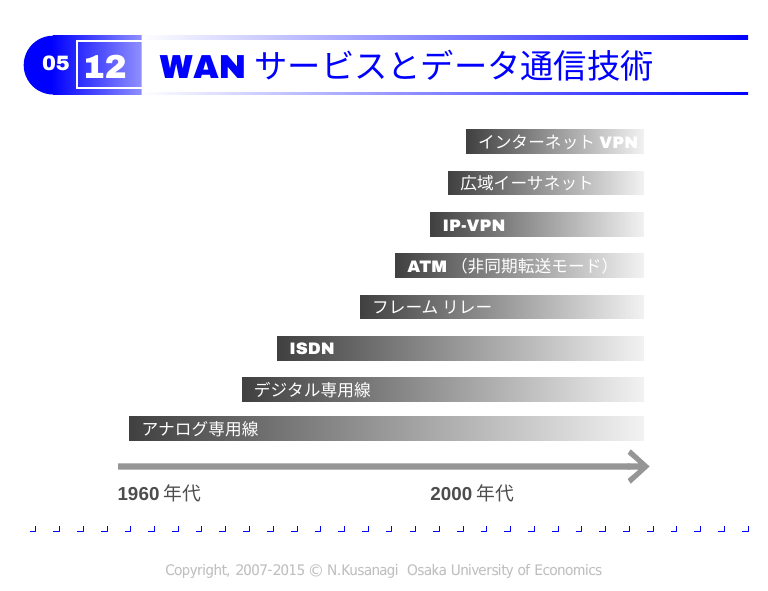

# 12   WANサービスとデータ通信技術
インターネットVPN
広域イーサネット

IP-VPN
ATM（非同期転送モード）
フレーム リレー
ISDN
デジタル専用線
アナログ専用線
1960年代
2000年代